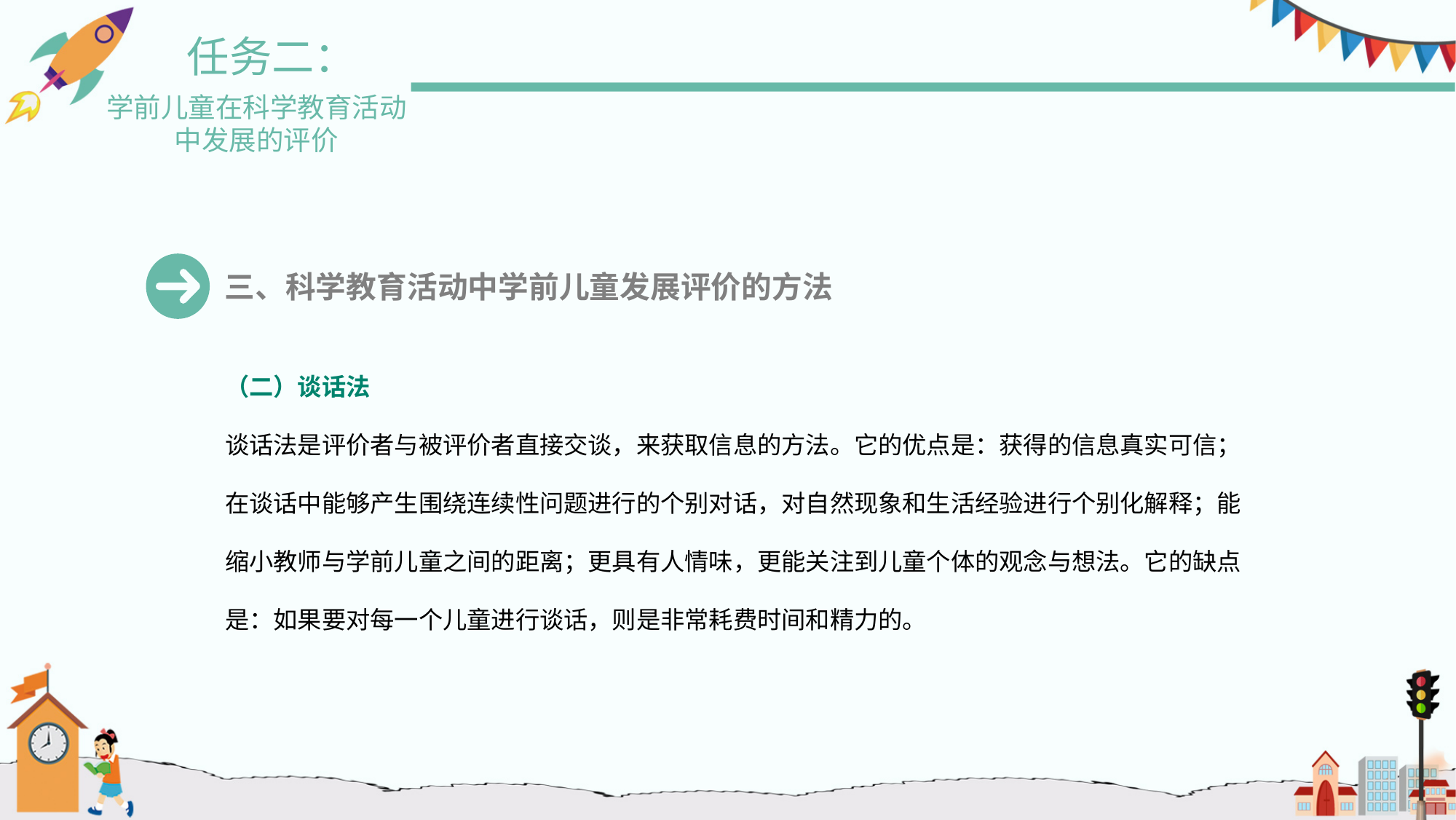

任务二：

学前儿童在科学教育活动
中发展的评价

三、科学教育活动中学前儿童发展评价的方法
（二）谈话法
谈话法是评价者与被评价者直接交谈，来获取信息的方法。它的优点是：获得的信息真实可信；在谈话中能够产生围绕连续性问题进行的个别对话，对自然现象和生活经验进行个别化解释；能缩小教师与学前儿童之间的距离；更具有人情味，更能关注到儿童个体的观念与想法。它的缺点是：如果要对每一个儿童进行谈话，则是非常耗费时间和精力的。